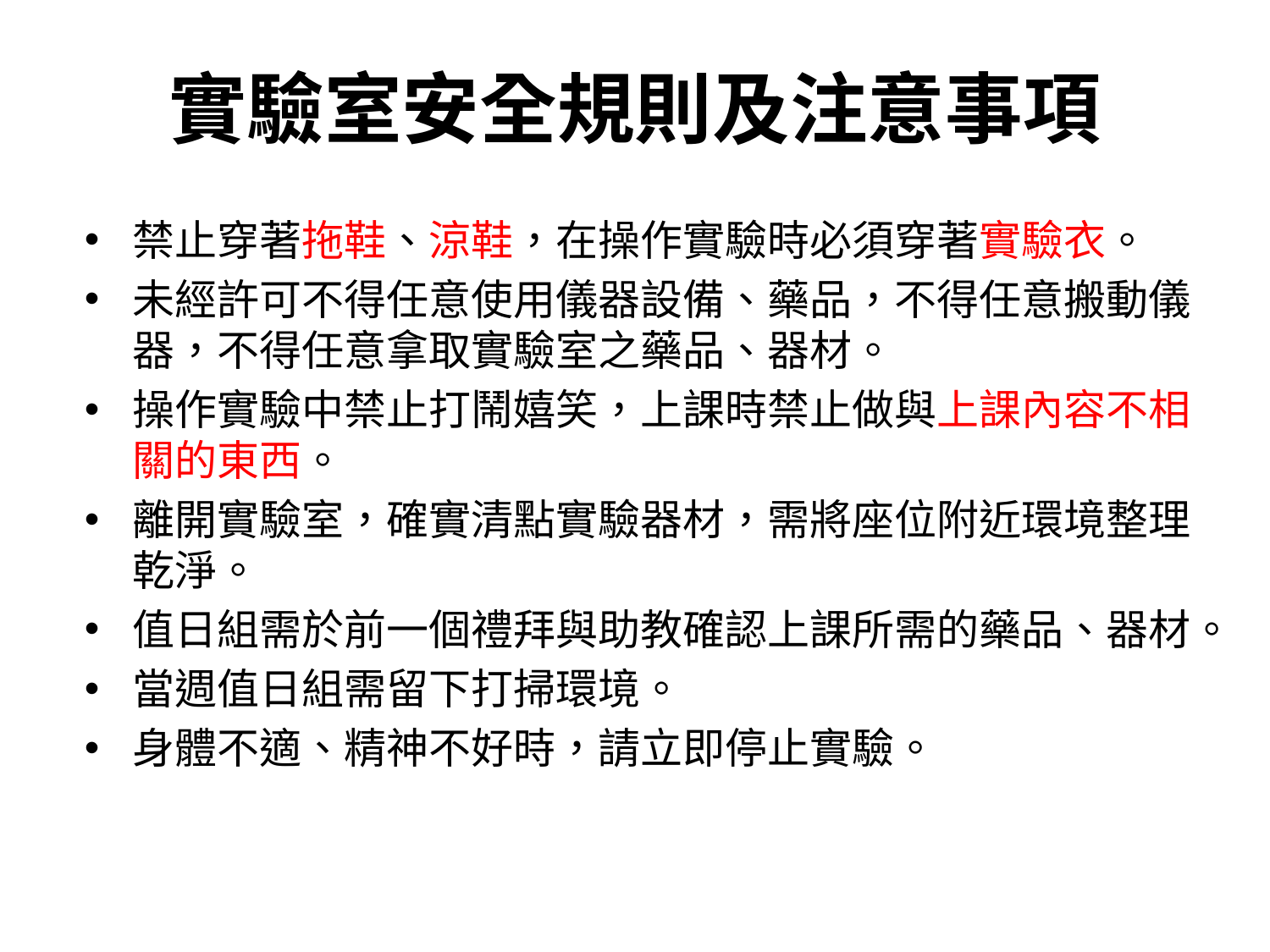

# 實驗室安全規則及注意事項
禁止穿著拖鞋、涼鞋，在操作實驗時必須穿著實驗衣。
未經許可不得任意使用儀器設備、藥品，不得任意搬動儀器，不得任意拿取實驗室之藥品、器材。
操作實驗中禁止打鬧嬉笑，上課時禁止做與上課內容不相關的東西。
離開實驗室，確實清點實驗器材，需將座位附近環境整理乾淨。
值日組需於前一個禮拜與助教確認上課所需的藥品、器材。
當週值日組需留下打掃環境。
身體不適、精神不好時，請立即停止實驗。